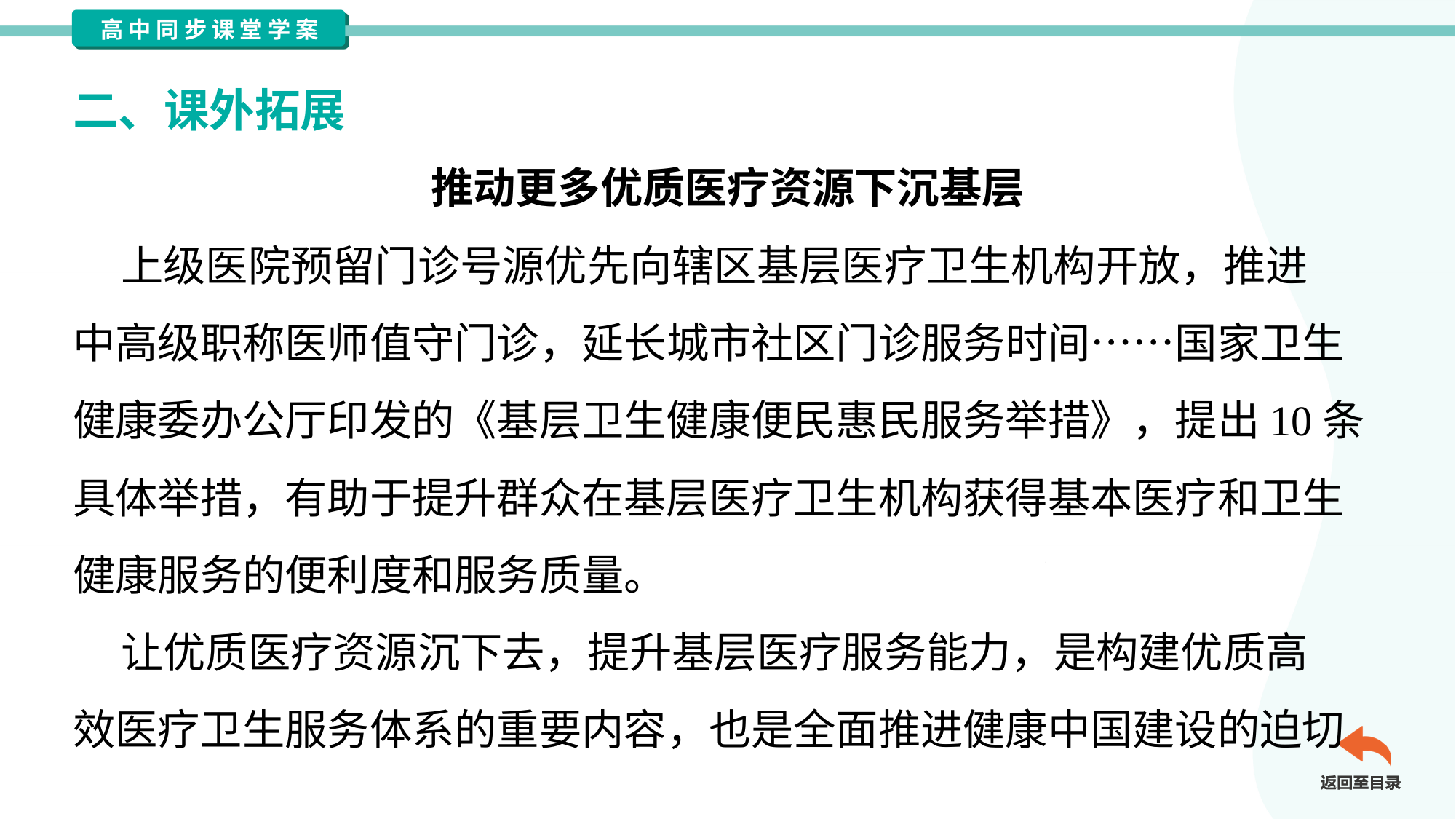

二、课外拓展
推动更多优质医疗资源下沉基层
    上级医院预留门诊号源优先向辖区基层医疗卫生机构开放，推进
中高级职称医师值守门诊，延长城市社区门诊服务时间……国家卫生
健康委办公厅印发的《基层卫生健康便民惠民服务举措》，提出10条
具体举措，有助于提升群众在基层医疗卫生机构获得基本医疗和卫生
健康服务的便利度和服务质量。
    让优质医疗资源沉下去，提升基层医疗服务能力，是构建优质高
效医疗卫生服务体系的重要内容，也是全面推进健康中国建设的迫切